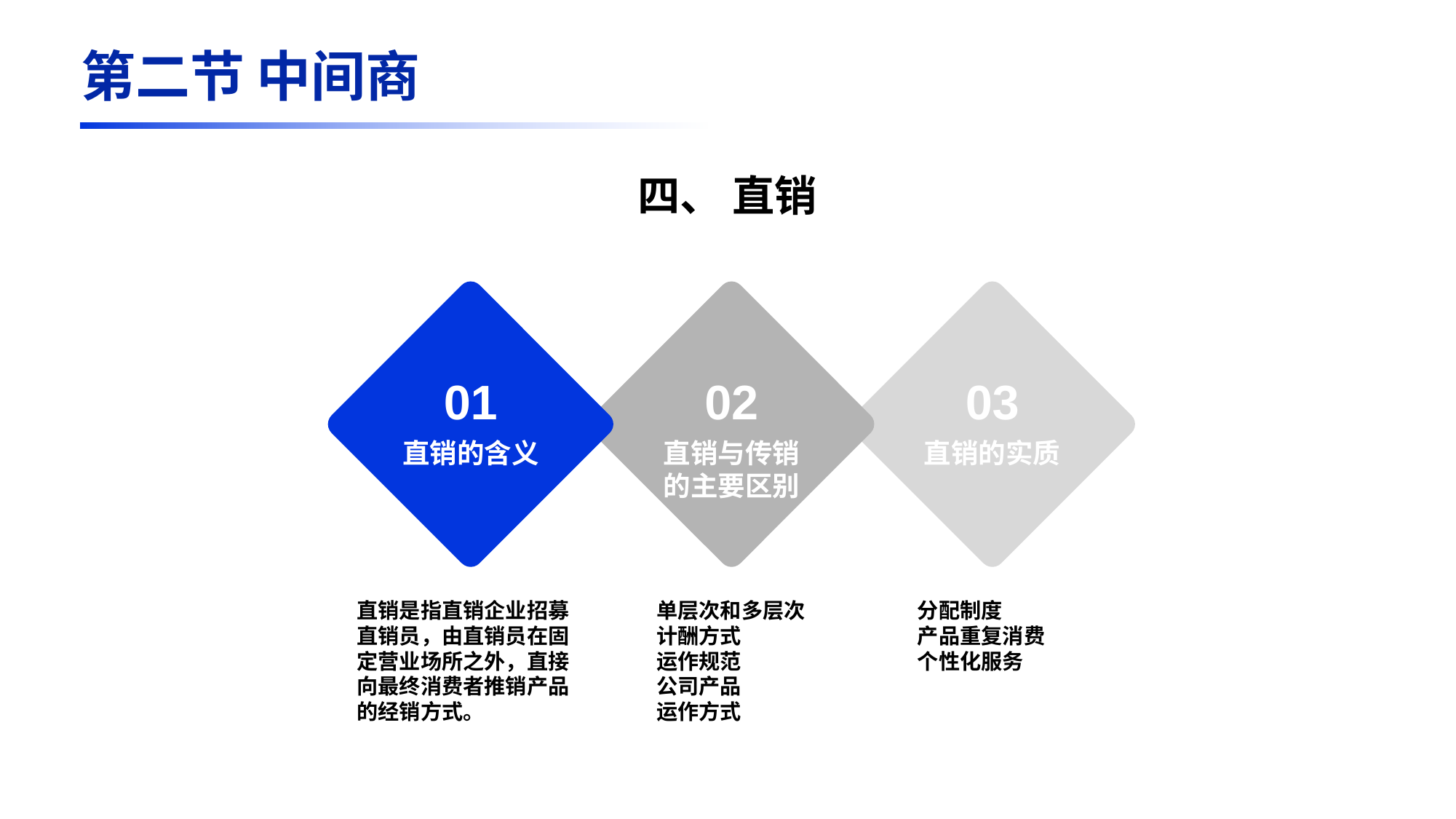

第二节 中间商
四、 直销

01
02
03
直销的含义
直销与传销的主要区别
直销的实质
直销是指直销企业招募直销员，由直销员在固定营业场所之外，直接向最终消费者推销产品的经销方式。
单层次和多层次
计酬方式
运作规范
公司产品
运作方式
分配制度
产品重复消费
个性化服务